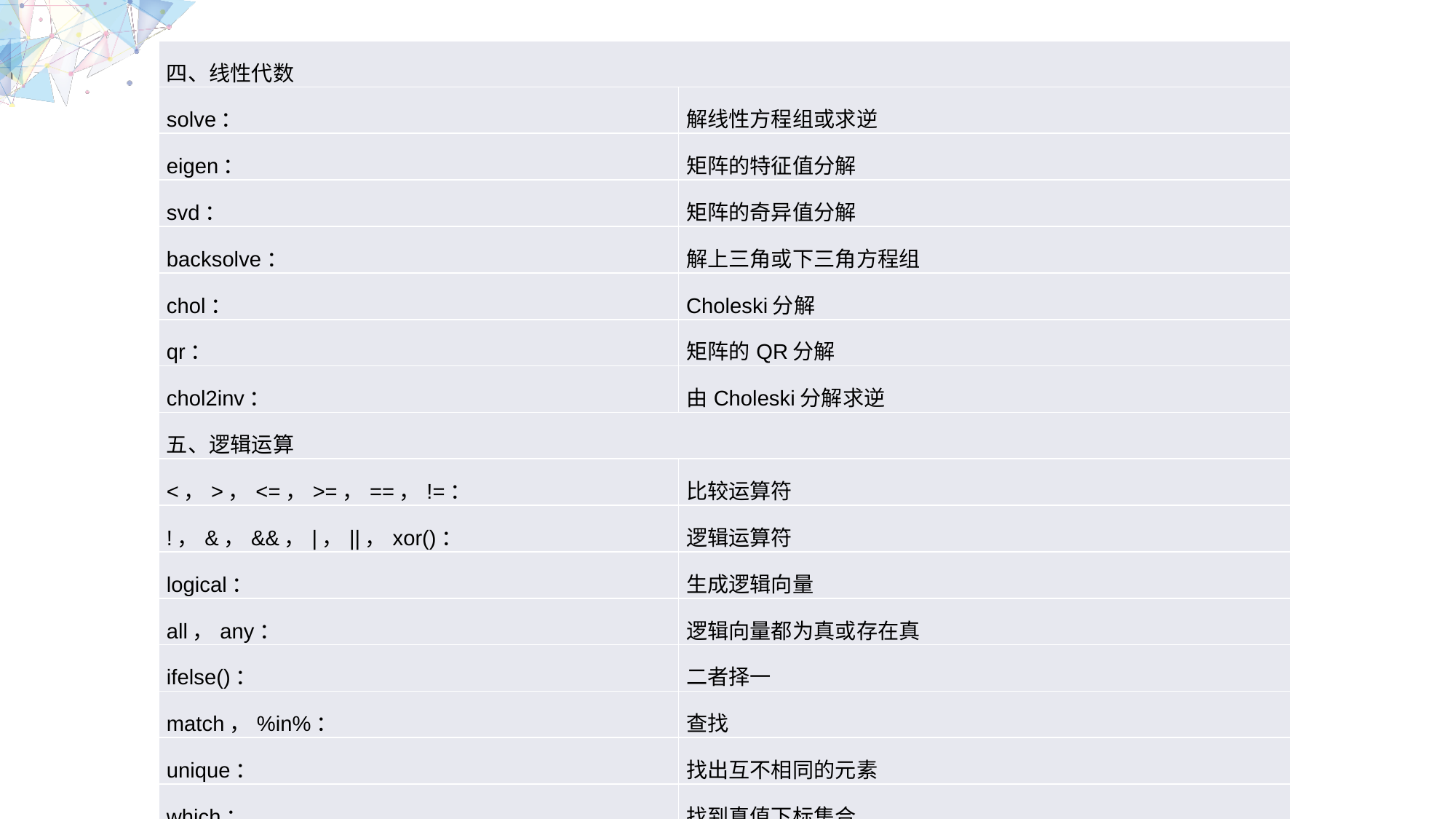

| 四、线性代数 |  |
| --- | --- |
| solve： | 解线性方程组或求逆 |
| eigen： | 矩阵的特征值分解 |
| svd： | 矩阵的奇异值分解 |
| backsolve： | 解上三角或下三角方程组 |
| chol： | Choleski分解 |
| qr： | 矩阵的QR分解 |
| chol2inv： | 由Choleski分解求逆 |
| 五、逻辑运算 |  |
| <，>，<=，>=，==，!=： | 比较运算符 |
| !，&，&&，|，||，xor()： | 逻辑运算符 |
| logical： | 生成逻辑向量 |
| all，any： | 逻辑向量都为真或存在真 |
| ifelse()： | 二者择一 |
| match，%in%： | 查找 |
| unique： | 找出互不相同的元素 |
| which： | 找到真值下标集合 |
| duplicated： | 找到重复元素 |
| 六、优化及求根 |  |
| optimize，uniroot，polyroot： | 一维优化与求根 |